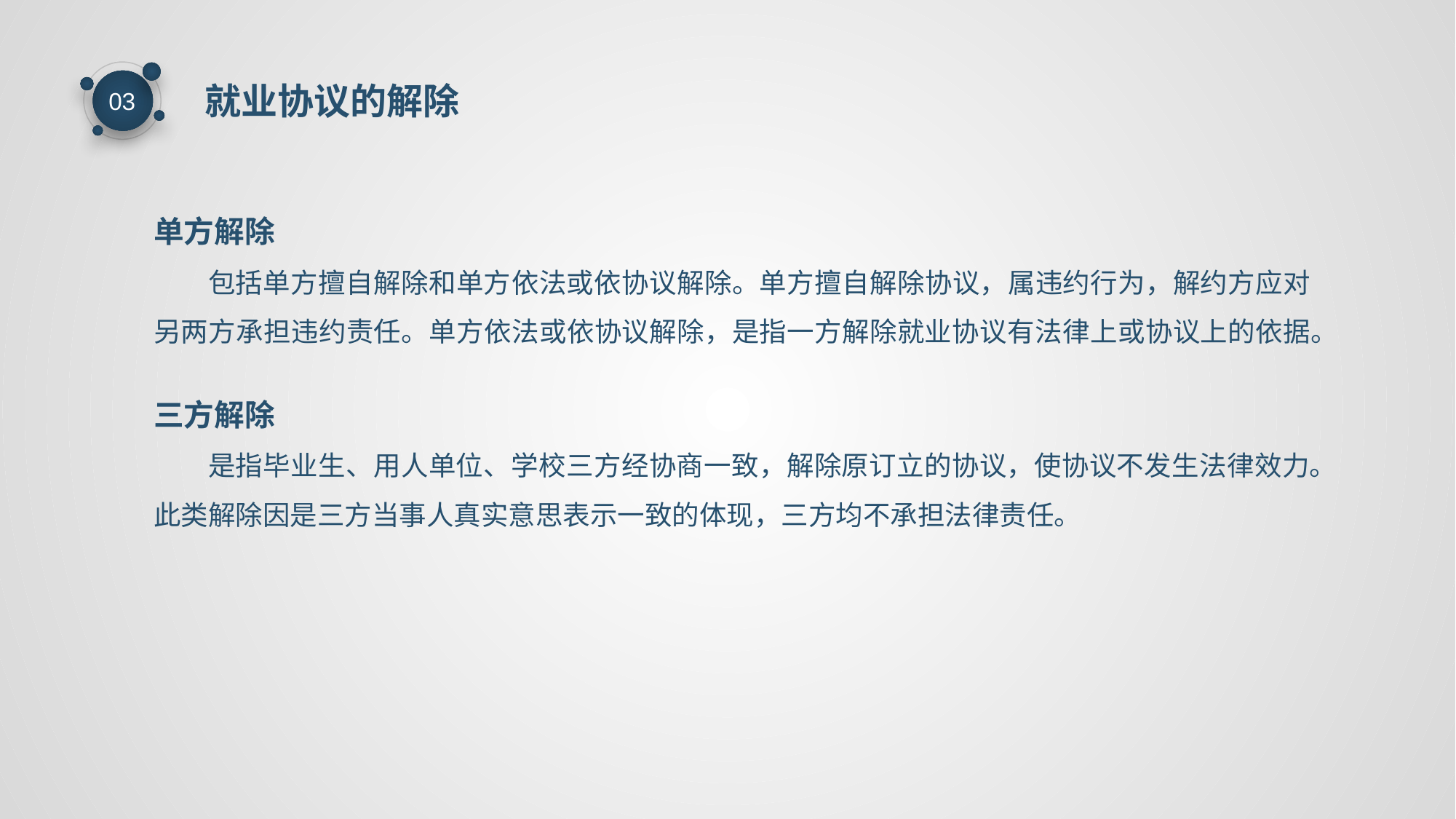

就业协议的解除
03
单方解除
包括单方擅自解除和单方依法或依协议解除。单方擅自解除协议，属违约行为，解约方应对另两方承担违约责任。单方依法或依协议解除，是指一方解除就业协议有法律上或协议上的依据。
三方解除
是指毕业生、用人单位、学校三方经协商一致，解除原订立的协议，使协议不发生法律效力。此类解除因是三方当事人真实意思表示一致的体现，三方均不承担法律责任。